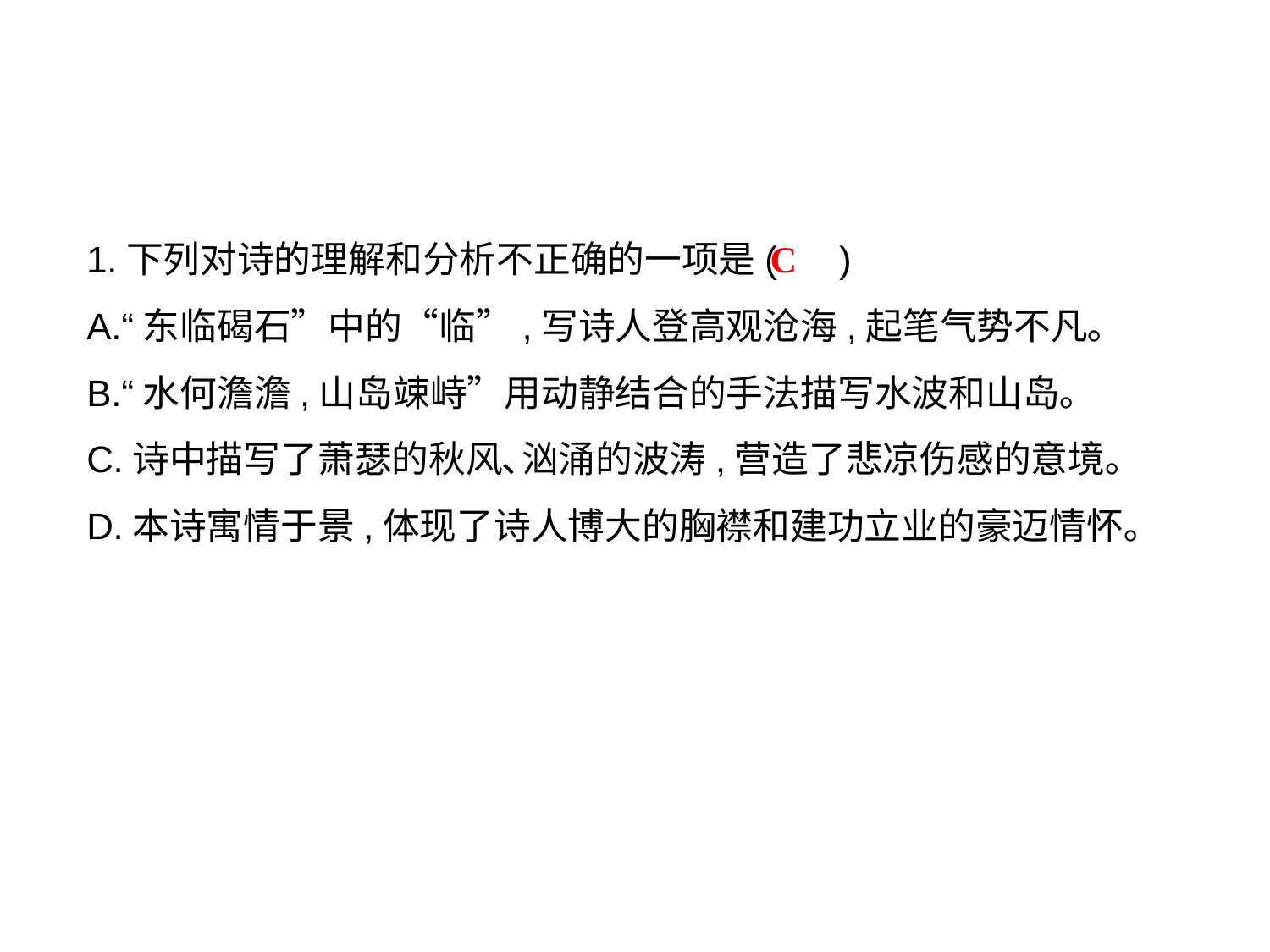

1.下列对诗的理解和分析不正确的一项是(      )
A.“东临碣石”中的“临”,写诗人登高观沧海,起笔气势不凡｡
B.“水何澹澹,山岛竦峙”用动静结合的手法描写水波和山岛｡
C.诗中描写了萧瑟的秋风､汹涌的波涛,营造了悲凉伤感的意境｡
D.本诗寓情于景,体现了诗人博大的胸襟和建功立业的豪迈情怀｡
C